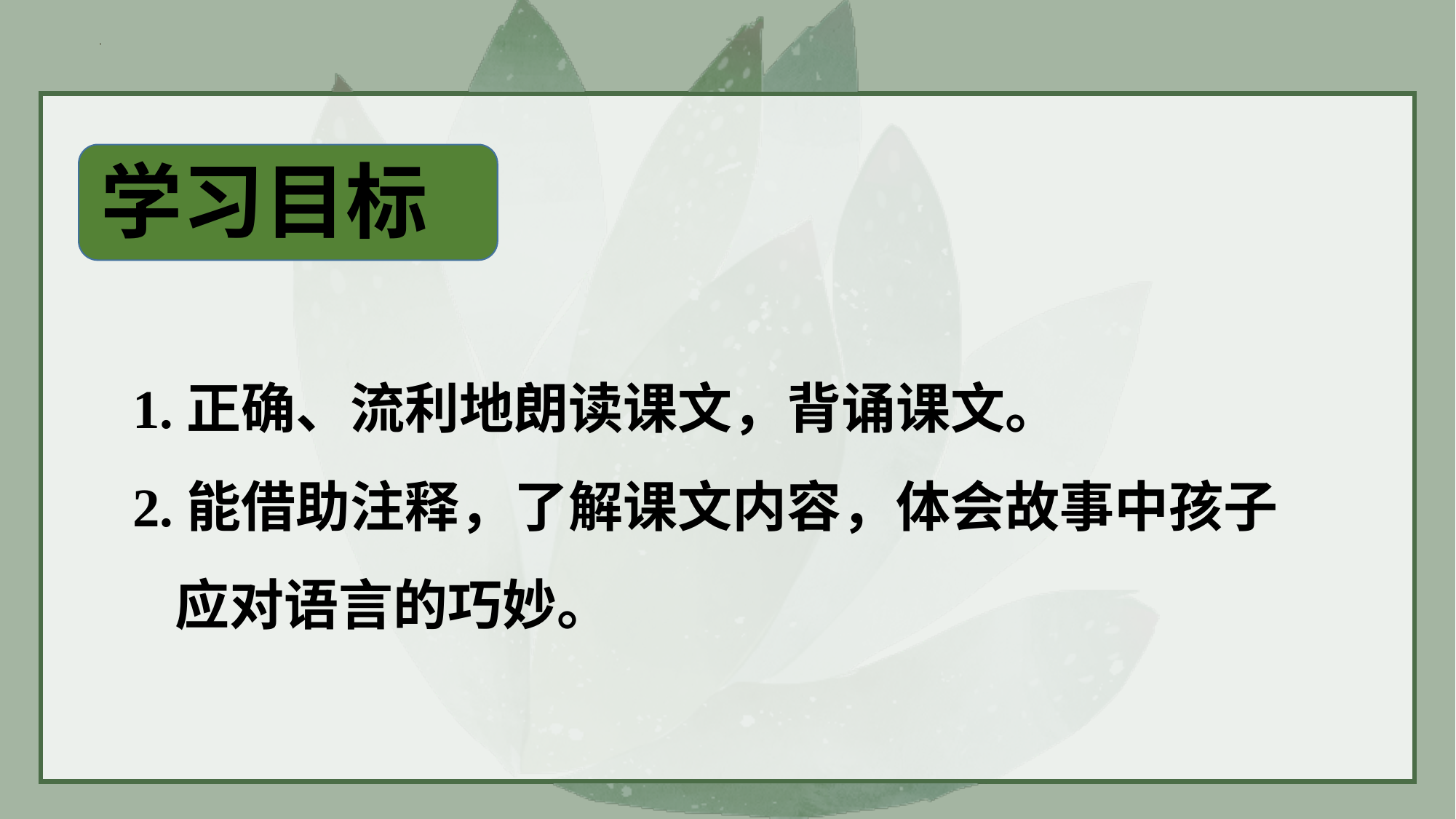

学习目标

1.正确、流利地朗读课文，背诵课文。
2.能借助注释，了解课文内容，体会故事中孩子应对语言的巧妙。